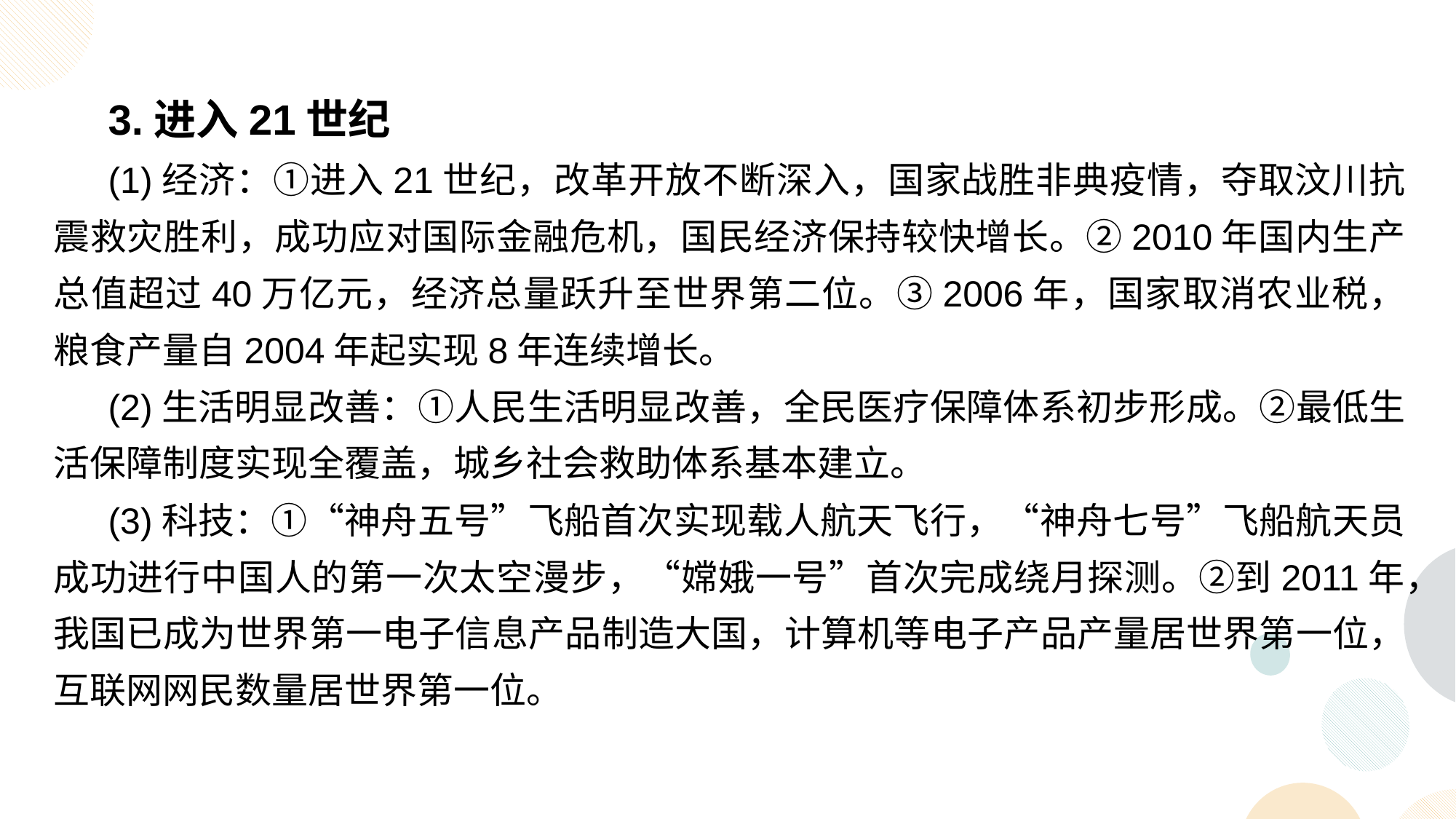

3.进入21世纪
(1)经济：①进入21世纪，改革开放不断深入，国家战胜非典疫情，夺取汶川抗震救灾胜利，成功应对国际金融危机，国民经济保持较快增长。②2010年国内生产总值超过40万亿元，经济总量跃升至世界第二位。③2006年，国家取消农业税，粮食产量自2004年起实现8年连续增长。
(2)生活明显改善：①人民生活明显改善，全民医疗保障体系初步形成。②最低生活保障制度实现全覆盖，城乡社会救助体系基本建立。
(3)科技：①“神舟五号”飞船首次实现载人航天飞行，“神舟七号”飞船航天员成功进行中国人的第一次太空漫步，“嫦娥一号”首次完成绕月探测。②到2011年，我国已成为世界第一电子信息产品制造大国，计算机等电子产品产量居世界第一位，互联网网民数量居世界第一位。